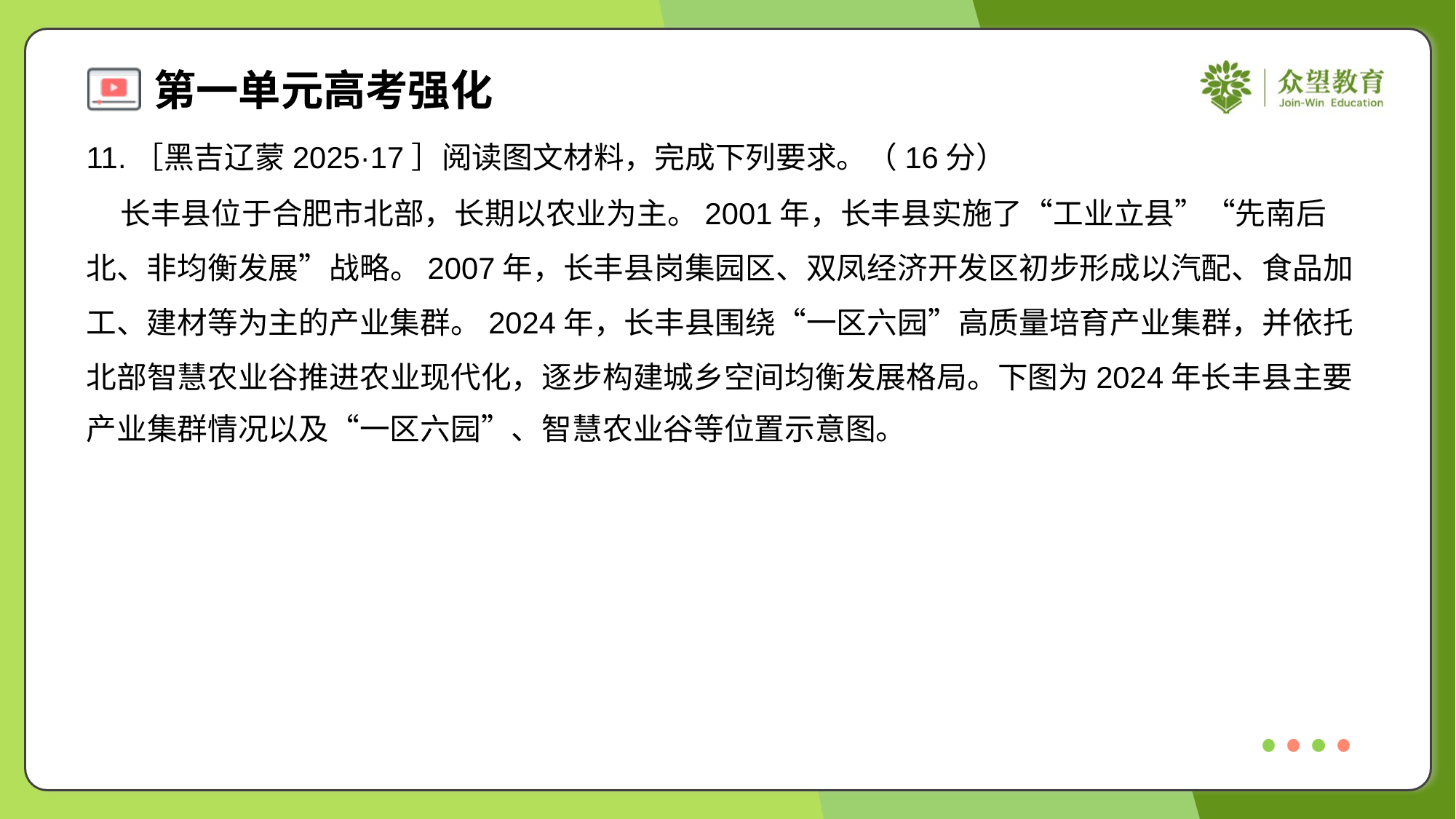

11.［黑吉辽蒙2025·17］阅读图文材料，完成下列要求。（16分）
    长丰县位于合肥市北部，长期以农业为主。2001年，长丰县实施了“工业立县”“先南后
北、非均衡发展”战略。2007年，长丰县岗集园区、双凤经济开发区初步形成以汽配、食品加
工、建材等为主的产业集群。2024年，长丰县围绕“一区六园”高质量培育产业集群，并依托
北部智慧农业谷推进农业现代化，逐步构建城乡空间均衡发展格局。下图为2024年长丰县主要
产业集群情况以及“一区六园”、智慧农业谷等位置示意图。